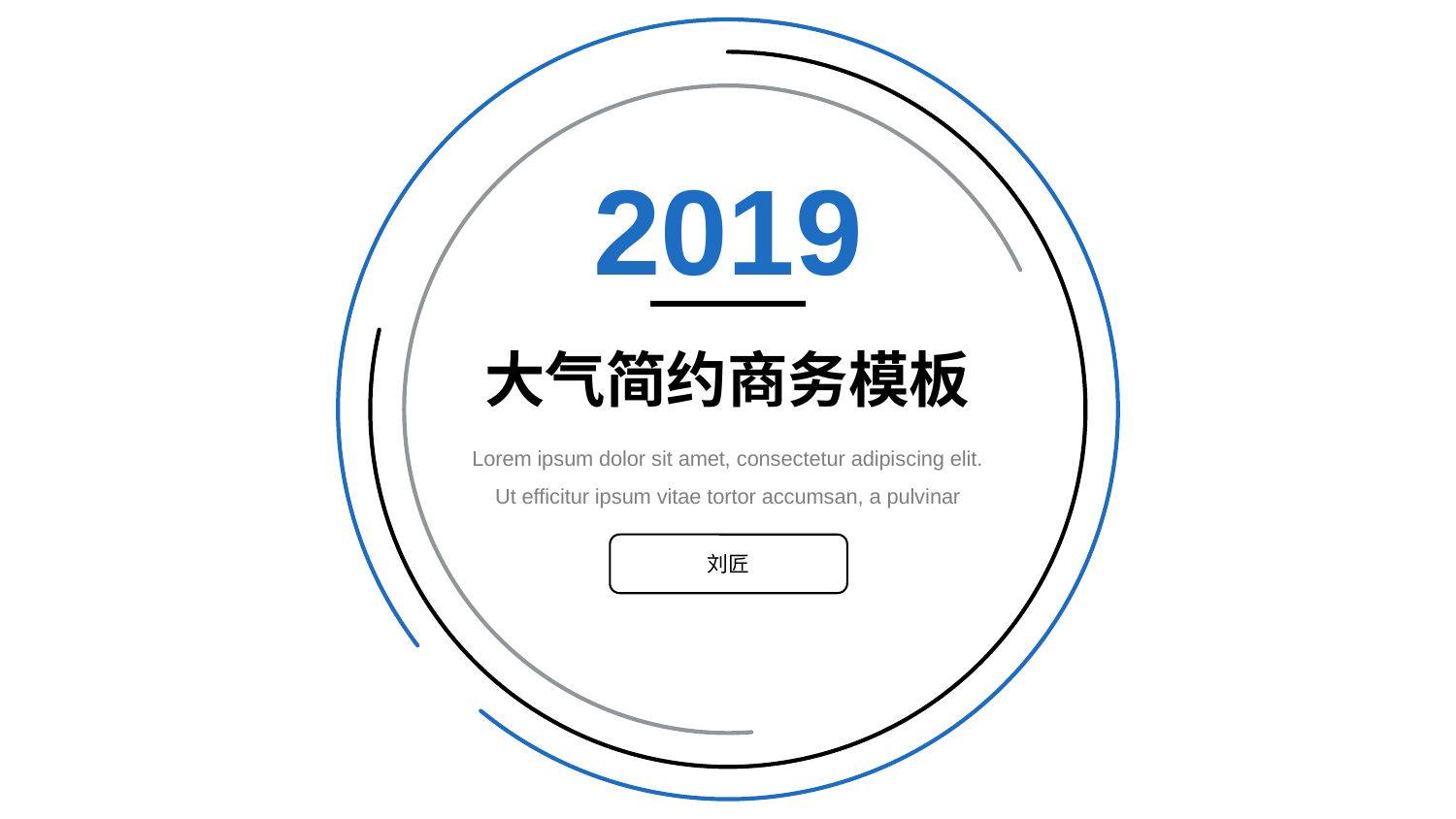

2019
大气简约商务模板
Lorem ipsum dolor sit amet, consectetur adipiscing elit. Ut efficitur ipsum vitae tortor accumsan, a pulvinar
刘匠